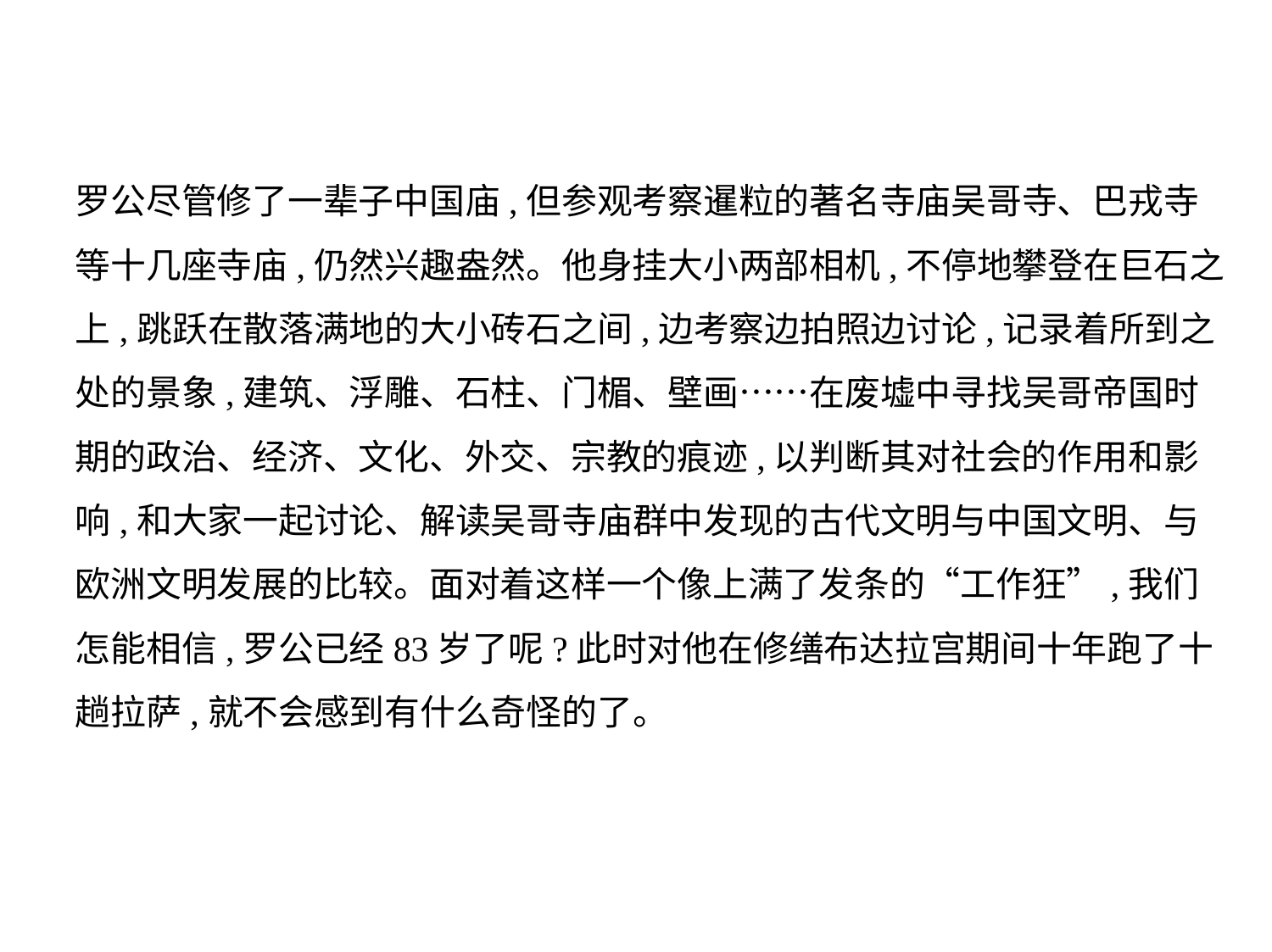

罗公尽管修了一辈子中国庙,但参观考察暹粒的著名寺庙吴哥寺、巴戎寺
等十几座寺庙,仍然兴趣盎然。他身挂大小两部相机,不停地攀登在巨石之
上,跳跃在散落满地的大小砖石之间,边考察边拍照边讨论,记录着所到之
处的景象,建筑、浮雕、石柱、门楣、壁画……在废墟中寻找吴哥帝国时
期的政治、经济、文化、外交、宗教的痕迹,以判断其对社会的作用和影
响,和大家一起讨论、解读吴哥寺庙群中发现的古代文明与中国文明、与
欧洲文明发展的比较。面对着这样一个像上满了发条的“工作狂”,我们
怎能相信,罗公已经83岁了呢?此时对他在修缮布达拉宫期间十年跑了十
趟拉萨,就不会感到有什么奇怪的了。